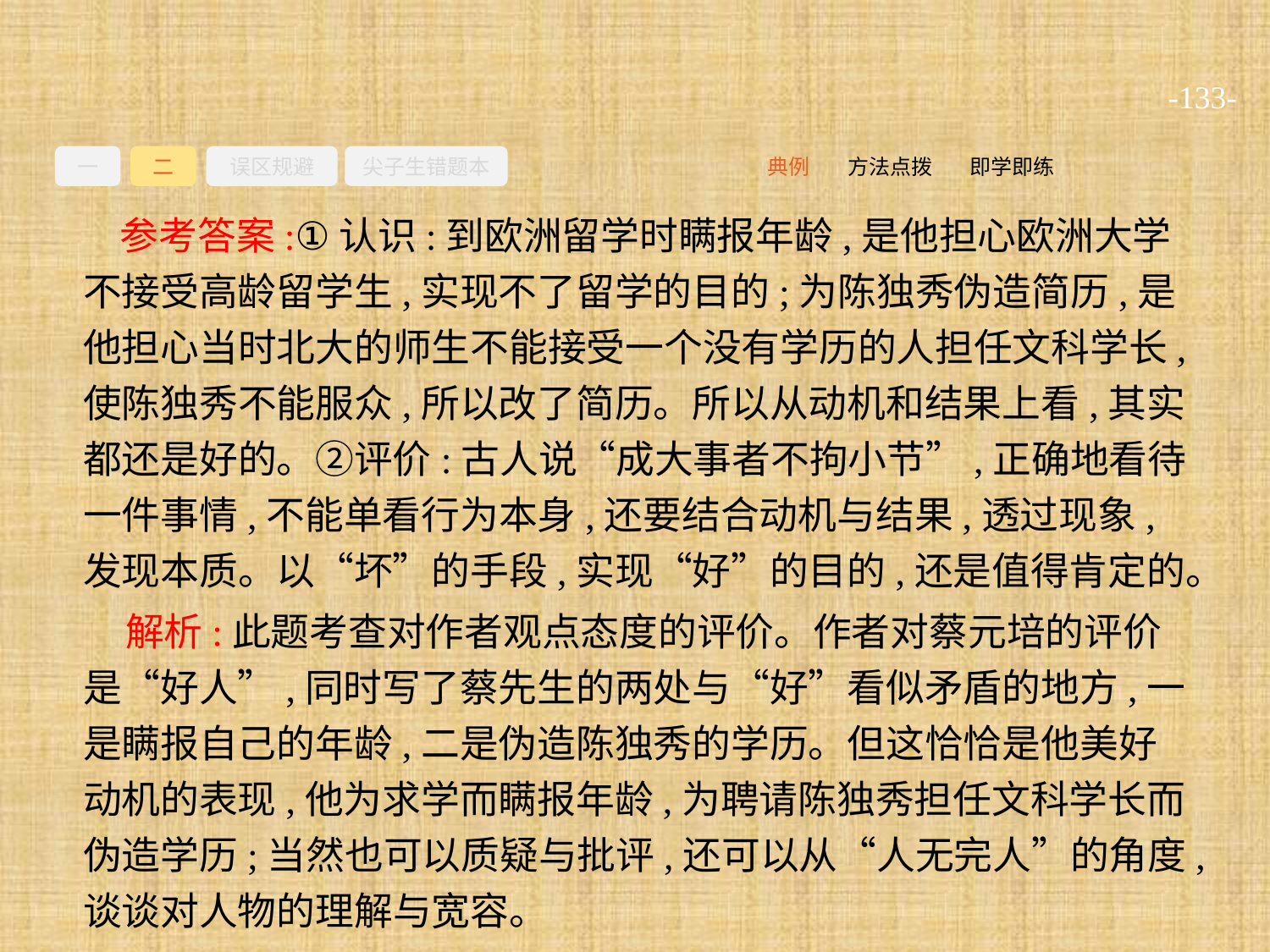

-133-
一
二
误区规避
尖子生错题本
即学即练
方法点拨
典例
参考答案:①认识:到欧洲留学时瞒报年龄,是他担心欧洲大学不接受高龄留学生,实现不了留学的目的;为陈独秀伪造简历,是他担心当时北大的师生不能接受一个没有学历的人担任文科学长,使陈独秀不能服众,所以改了简历。所以从动机和结果上看,其实都还是好的。②评价:古人说“成大事者不拘小节”,正确地看待一件事情,不能单看行为本身,还要结合动机与结果,透过现象,发现本质。以“坏”的手段,实现“好”的目的,还是值得肯定的。
解析:此题考查对作者观点态度的评价。作者对蔡元培的评价是“好人”,同时写了蔡先生的两处与“好”看似矛盾的地方,一是瞒报自己的年龄,二是伪造陈独秀的学历。但这恰恰是他美好动机的表现,他为求学而瞒报年龄,为聘请陈独秀担任文科学长而伪造学历;当然也可以质疑与批评,还可以从“人无完人”的角度,谈谈对人物的理解与宽容。